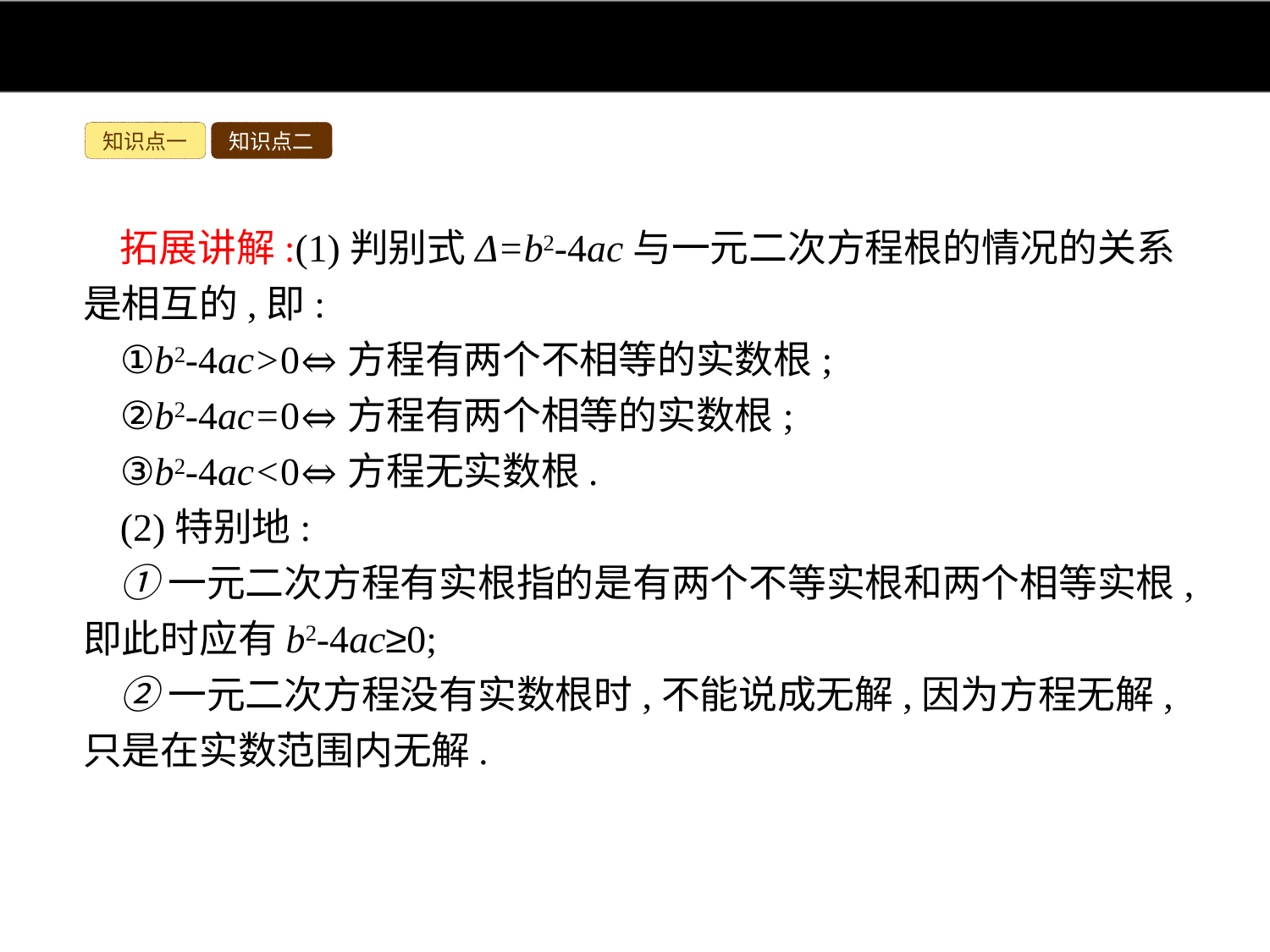

知识点一
知识点二
拓展讲解:(1)判别式Δ=b2-4ac与一元二次方程根的情况的关系是相互的,即:
①b2-4ac>0⇔方程有两个不相等的实数根;
②b2-4ac=0⇔方程有两个相等的实数根;
③b2-4ac<0⇔方程无实数根.
(2)特别地:
①一元二次方程有实根指的是有两个不等实根和两个相等实根,即此时应有b2-4ac≥0;
②一元二次方程没有实数根时,不能说成无解,因为方程无解,只是在实数范围内无解.